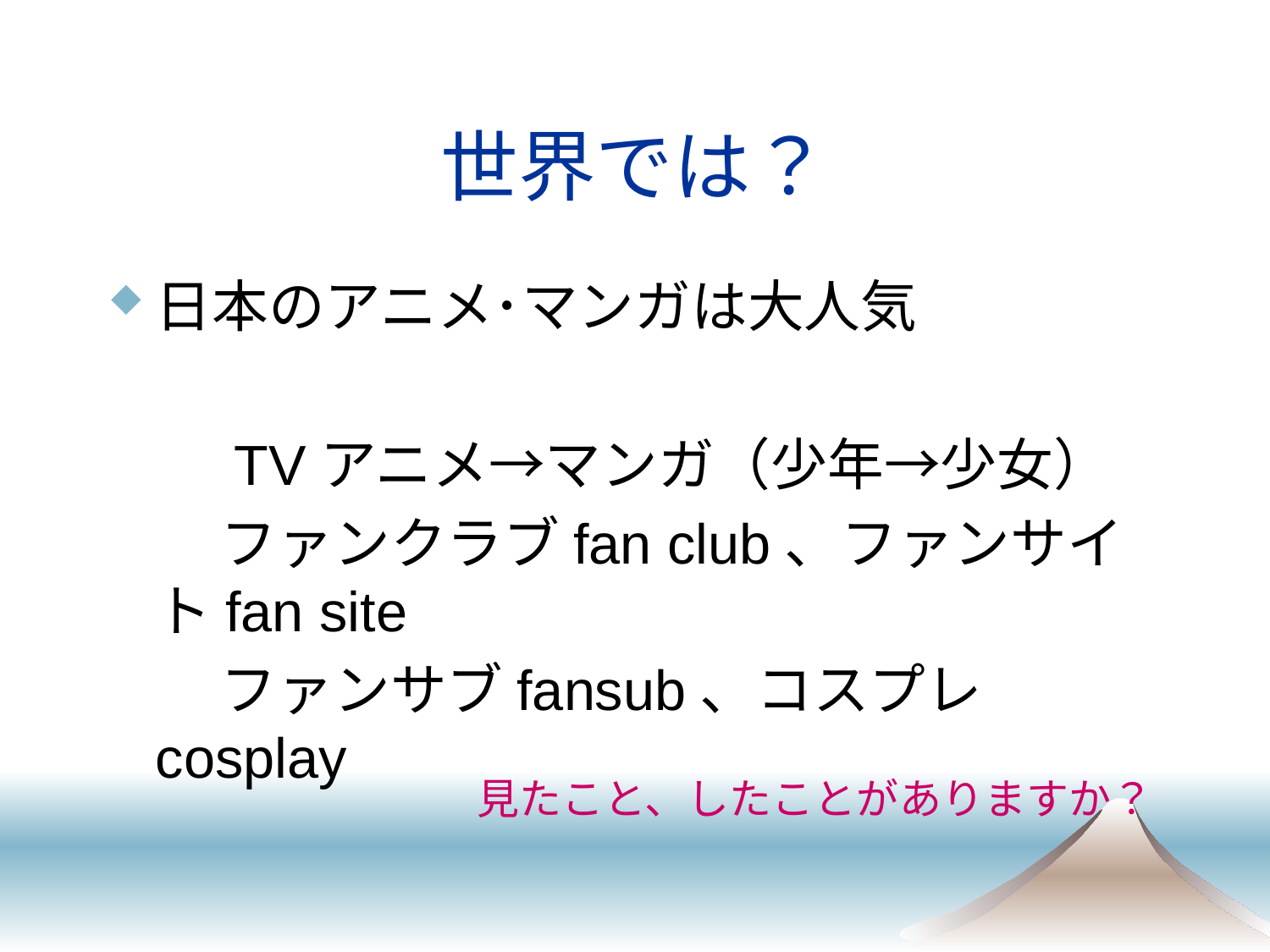

# 世界では？
日本のアニメ･マンガは大人気

　　TVアニメ→マンガ（少年→少女）
　　ファンクラブfan club、ファンサイトfan site
　　ファンサブfansub、コスプレcosplay
見たこと、したことがありますか？